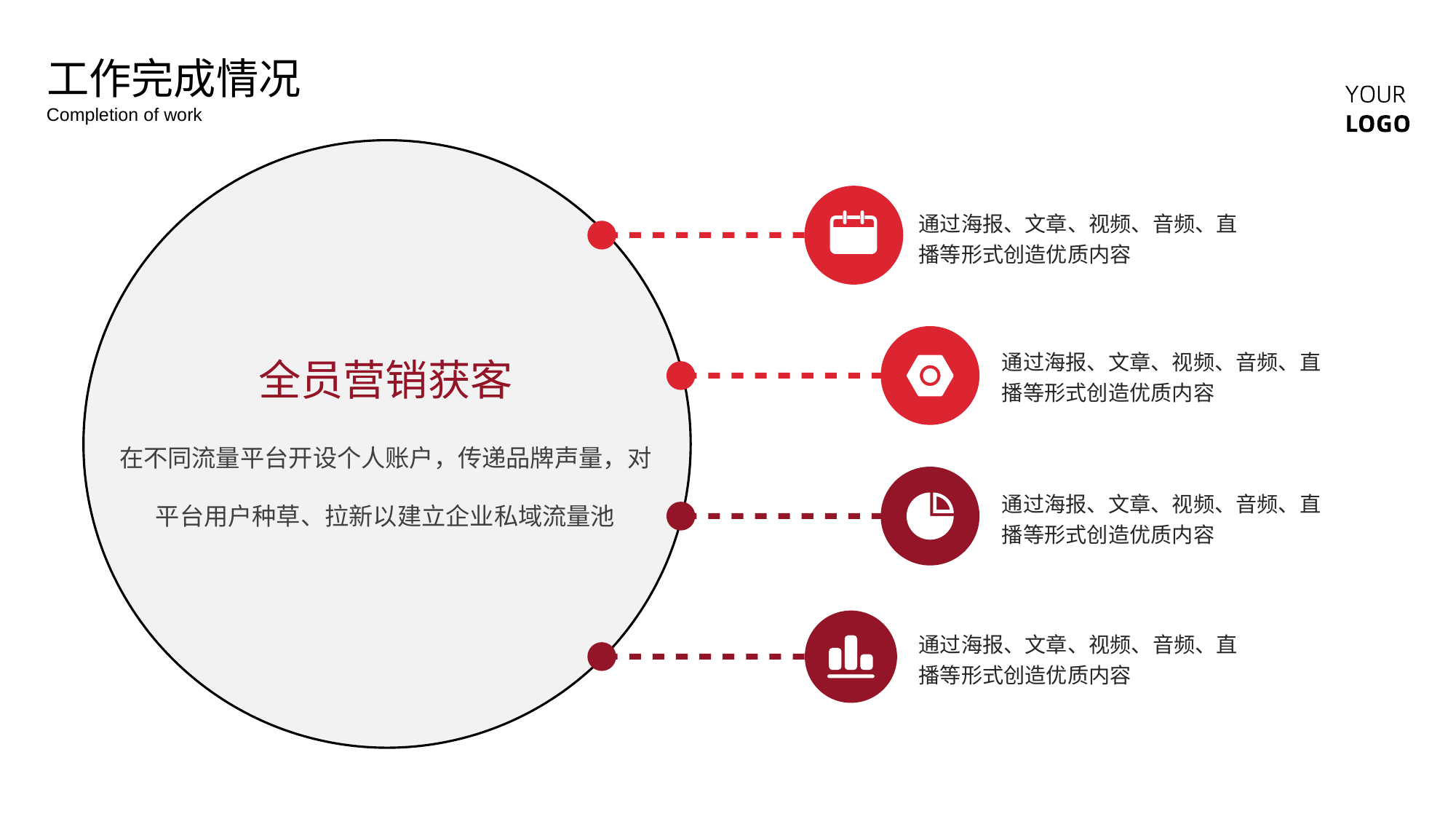

工作完成情况

Completion of work

通过海报、文章、视频、音频、直播等形式创造优质内容

通过海报、文章、视频、音频、直播等形式创造优质内容
全员营销获客

在不同流量平台开设个人账户，传递品牌声量，对平台用户种草、拉新以建立企业私域流量池

通过海报、文章、视频、音频、直播等形式创造优质内容

通过海报、文章、视频、音频、直播等形式创造优质内容